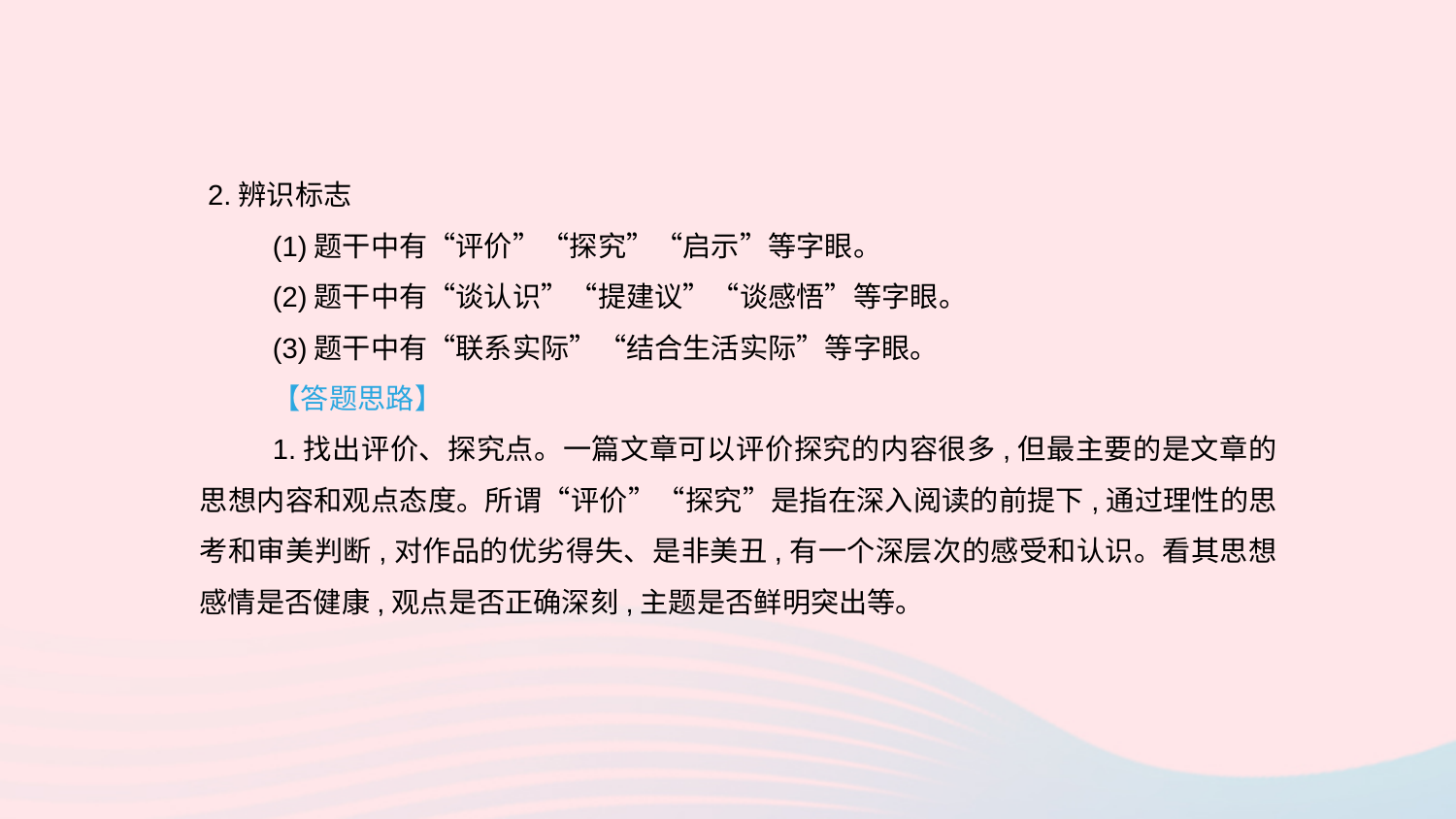

2.辨识标志
(1)题干中有“评价”“探究”“启示”等字眼。
(2)题干中有“谈认识”“提建议”“谈感悟”等字眼。
(3)题干中有“联系实际”“结合生活实际”等字眼。
【答题思路】
1.找出评价、探究点。一篇文章可以评价探究的内容很多,但最主要的是文章的思想内容和观点态度。所谓“评价”“探究”是指在深入阅读的前提下,通过理性的思考和审美判断,对作品的优劣得失、是非美丑,有一个深层次的感受和认识。看其思想感情是否健康,观点是否正确深刻,主题是否鲜明突出等。